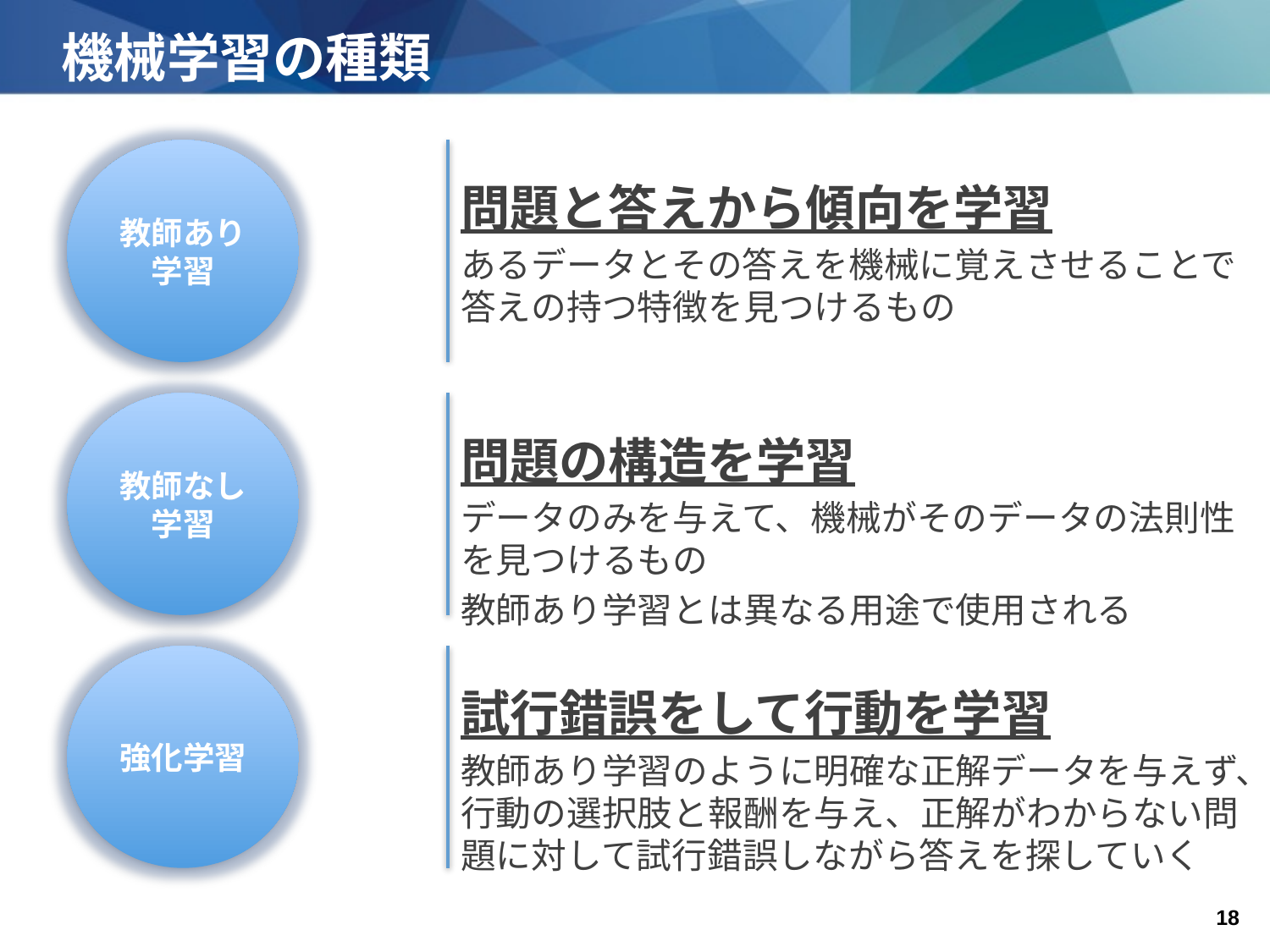

# 機械学習の種類
教師あり
学習
問題と答えから傾向を学習
あるデータとその答えを機械に覚えさせることで答えの持つ特徴を見つけるもの
教師なし
学習
問題の構造を学習
データのみを与えて、機械がそのデータの法則性
を見つけるもの
教師あり学習とは異なる用途で使用される
強化学習
試行錯誤をして行動を学習
教師あり学習のように明確な正解データを与えず、行動の選択肢と報酬を与え、正解がわからない問題に対して試行錯誤しながら答えを探していく